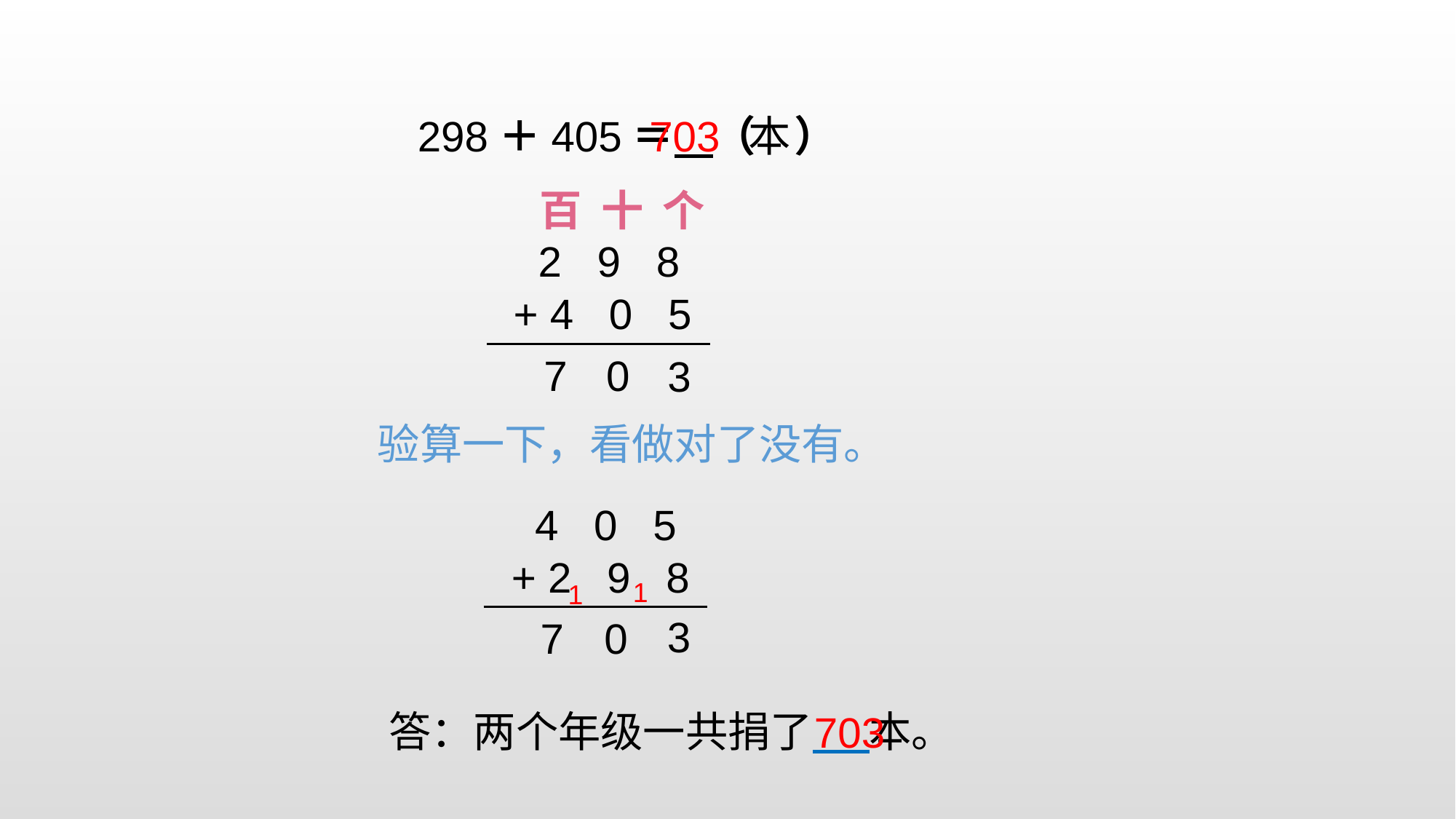

298＋405＝    （    ）
703
本
百  十  个
2   9   8
+ 4   0   5
7
0
3
验算一下，看做对了没有。
4   0   5
+ 2   9   8
1
1
3
7
0
答：两个年级一共捐了      本。
703